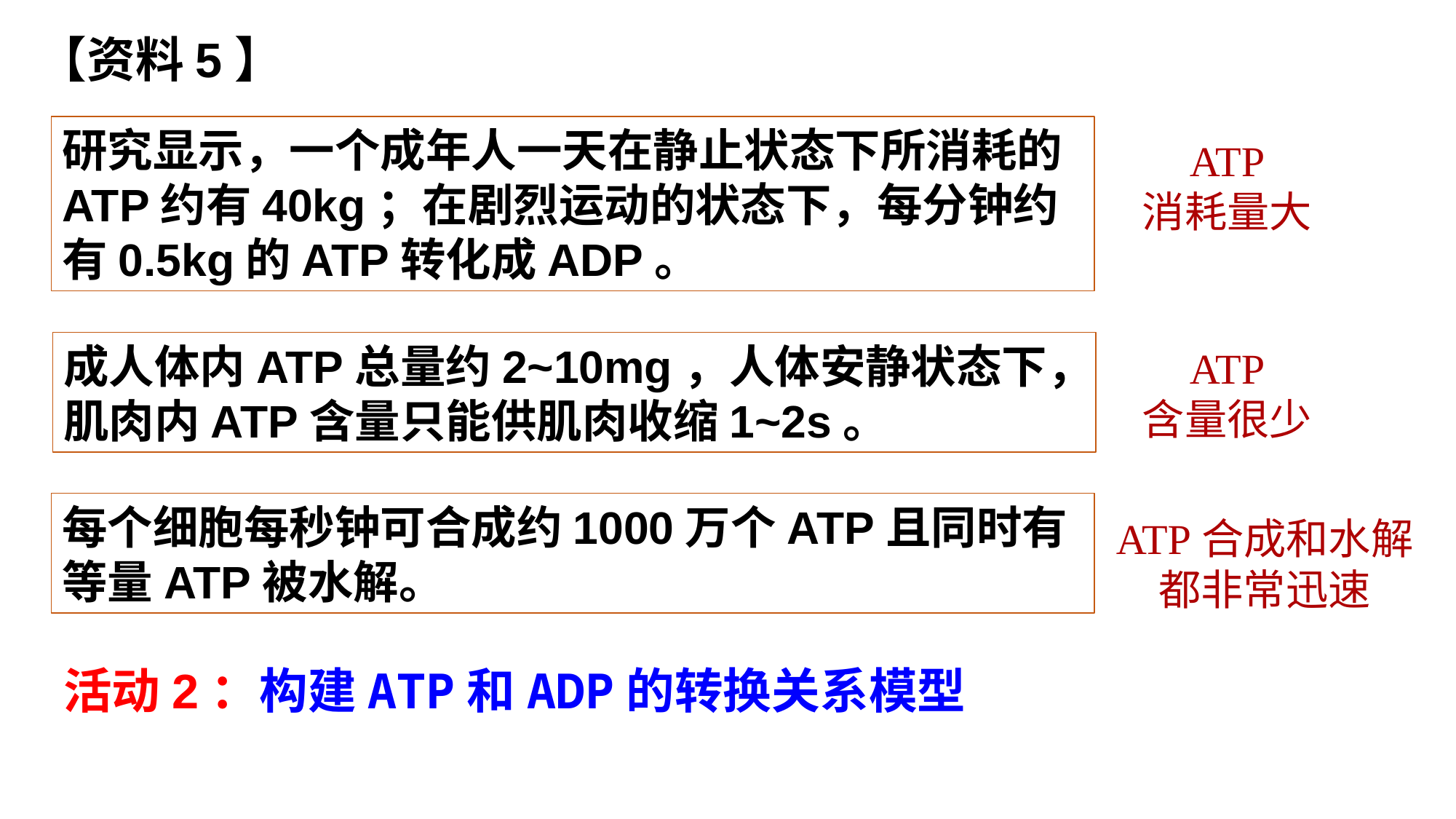

【资料5】
研究显示，一个成年人一天在静止状态下所消耗的ATP约有40kg；在剧烈运动的状态下，每分钟约有0.5kg的ATP转化成ADP。
ATP
消耗量大
成人体内ATP总量约2~10mg，人体安静状态下，肌肉内ATP含量只能供肌肉收缩1~2s。
ATP
含量很少
每个细胞每秒钟可合成约1000万个ATP且同时有等量ATP被水解。
ATP合成和水解都非常迅速
活动2：构建ATP和ADP的转换关系模型